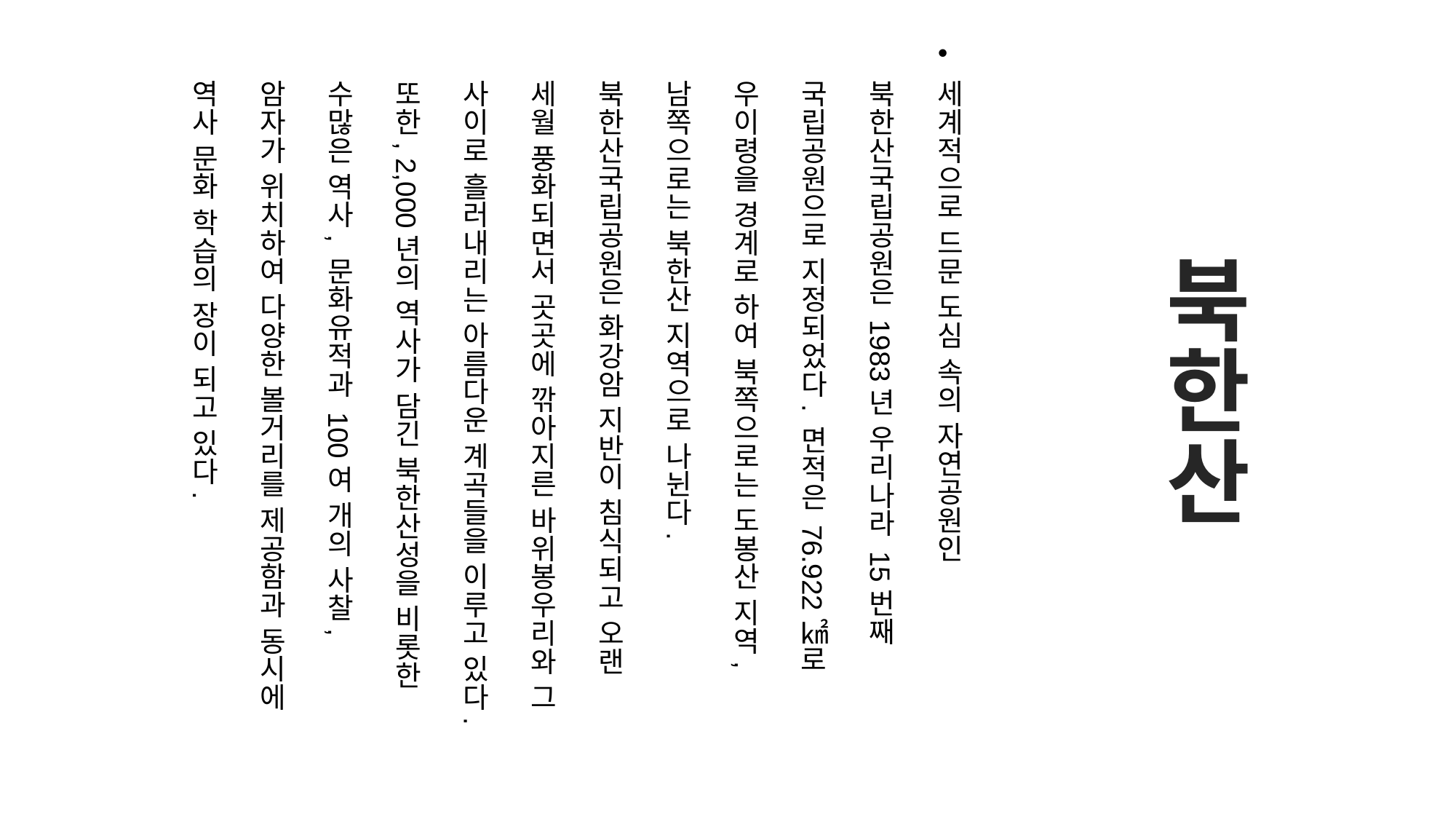

세계적으로 드문 도심 속의 자연공원인 북한산국립공원은 1983년 우리나라 15번째 국립공원으로 지정되었다. 면적은 76.922㎢로 우이령을 경계로 하여 북쪽으로는 도봉산 지역, 남쪽으로는 북한산 지역으로 나뉜다. 북한산국립공원은 화강암 지반이 침식되고 오랜 세월 풍화되면서 곳곳에 깎아지른 바위봉우리와 그 사이로 흘러내리는 아름다운 계곡들을 이루고 있다. 또한, 2,000년의 역사가 담긴 북한산성을 비롯한 수많은 역사, 문화유적과 100여 개의 사찰, 암자가 위치하여 다양한 볼거리를 제공함과 동시에 역사 문화 학습의 장이 되고 있다.

# 북한산